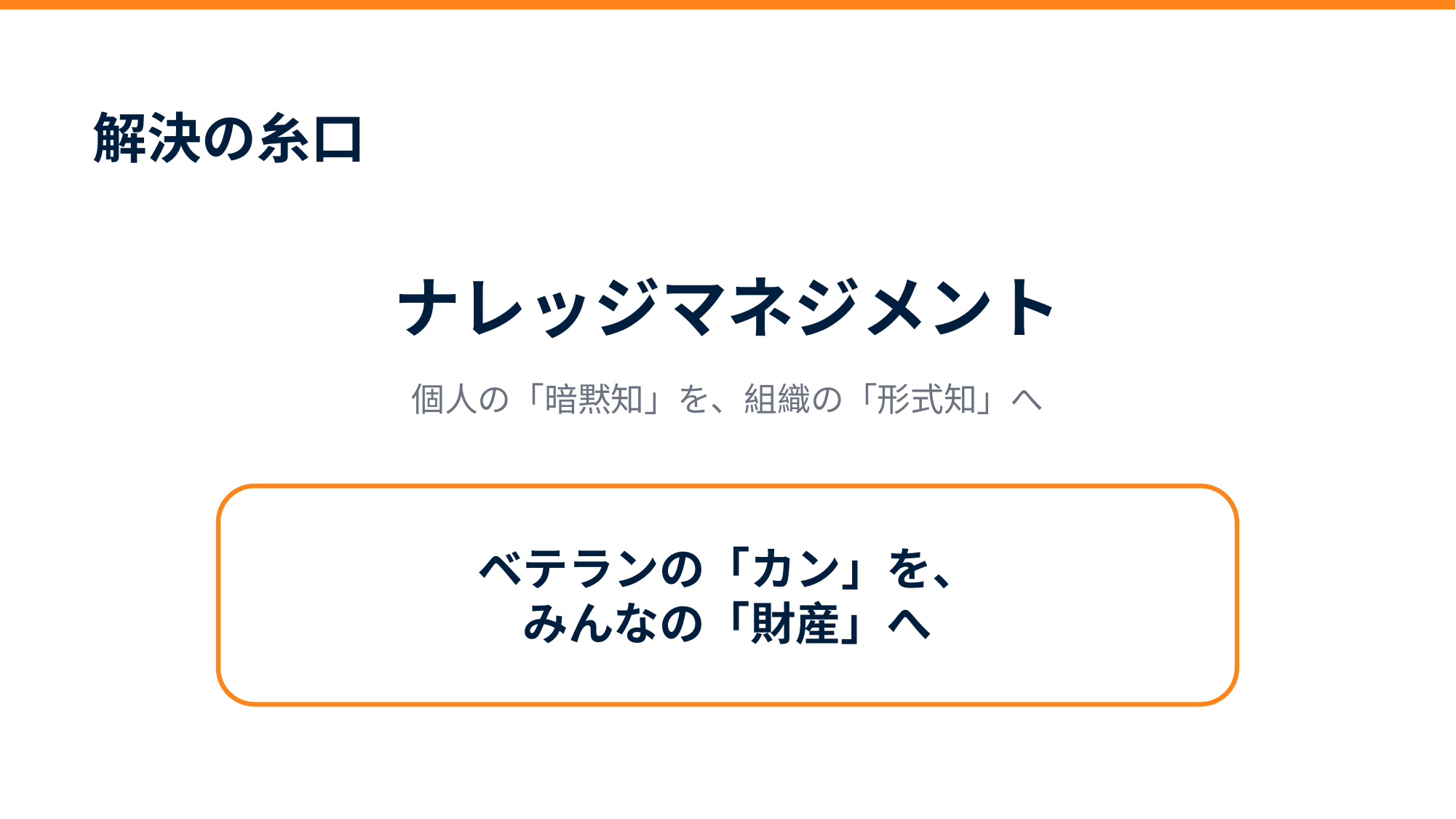

解決の糸口
ナレッジマネジメント
個人の「暗黙知」を、組織の「形式知」へ

ベテランの「カン」を、
みんなの「財産」へ